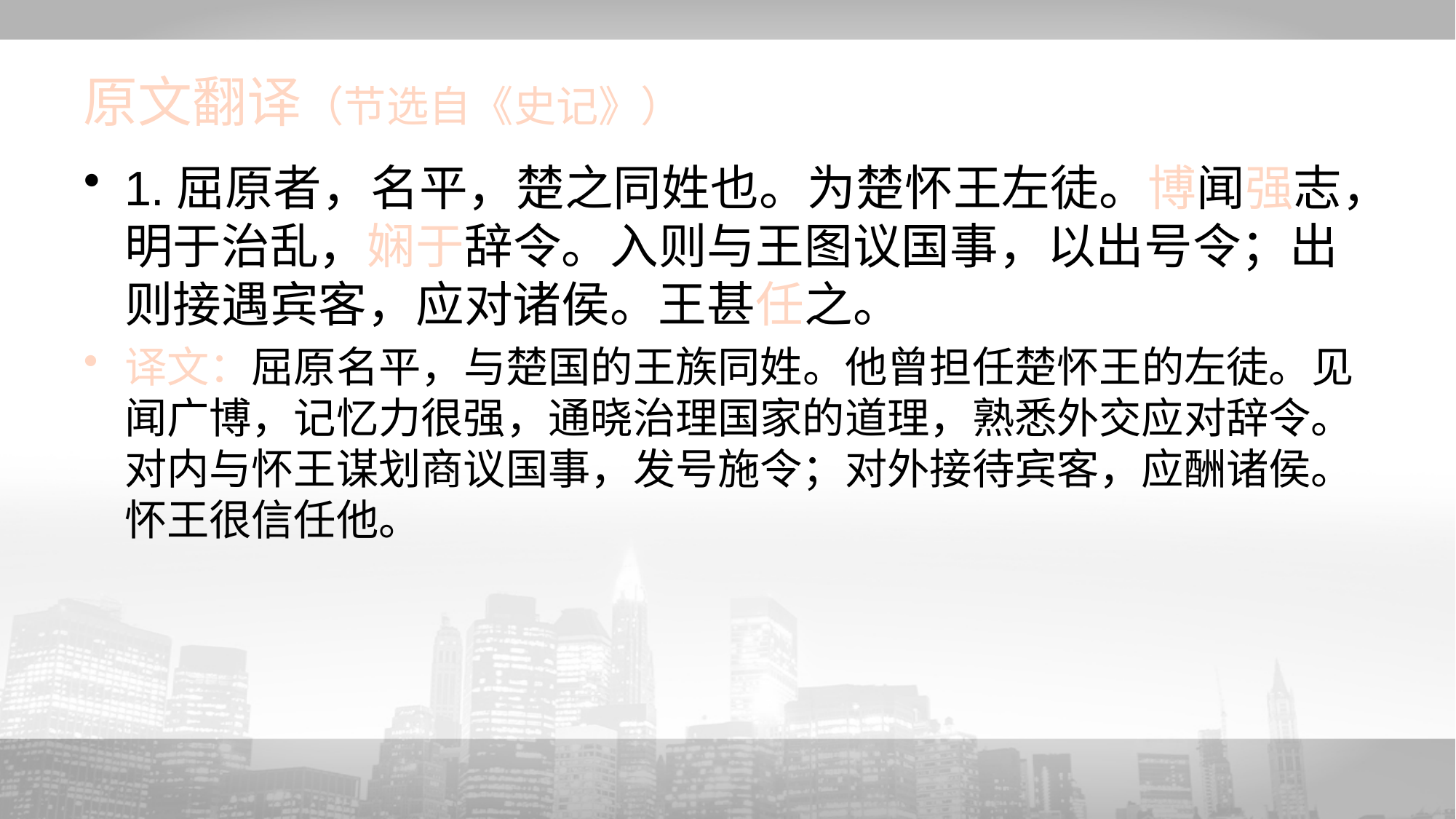

# 原文翻译（节选自《史记》）
1.屈原者，名平，楚之同姓也。为楚怀王左徒。博闻强志，明于治乱，娴于辞令。入则与王图议国事，以出号令；出则接遇宾客，应对诸侯。王甚任之。
译文：屈原名平，与楚国的王族同姓。他曾担任楚怀王的左徒。见闻广博，记忆力很强，通晓治理国家的道理，熟悉外交应对辞令。对内与怀王谋划商议国事，发号施令；对外接待宾客，应酬诸侯。怀王很信任他。